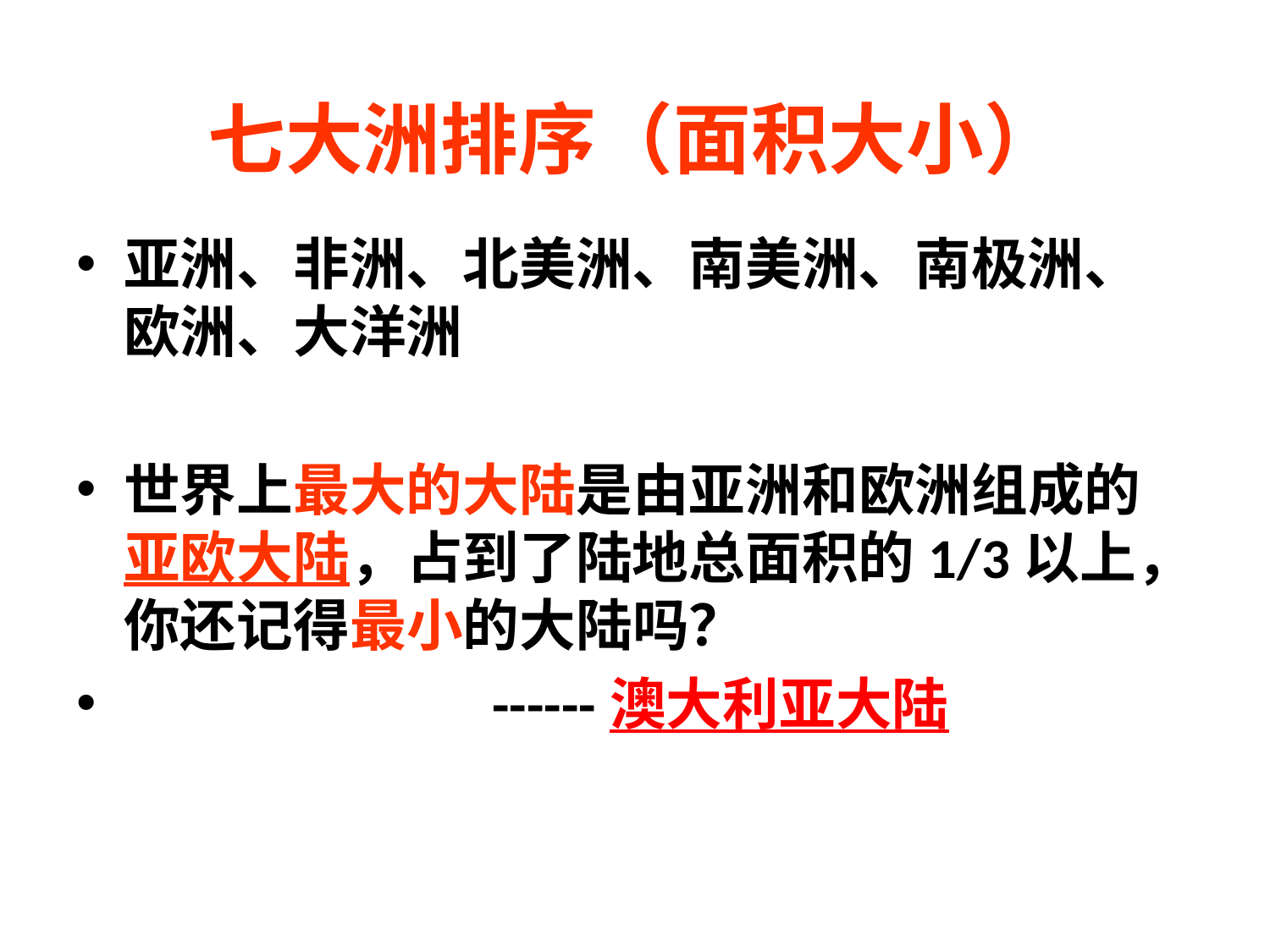

# 七大洲排序（面积大小）
亚洲、非洲、北美洲、南美洲、南极洲、欧洲、大洋洲

世界上最大的大陆是由亚洲和欧洲组成的亚欧大陆，占到了陆地总面积的1/3以上，你还记得最小的大陆吗？
                             ------澳大利亚大陆